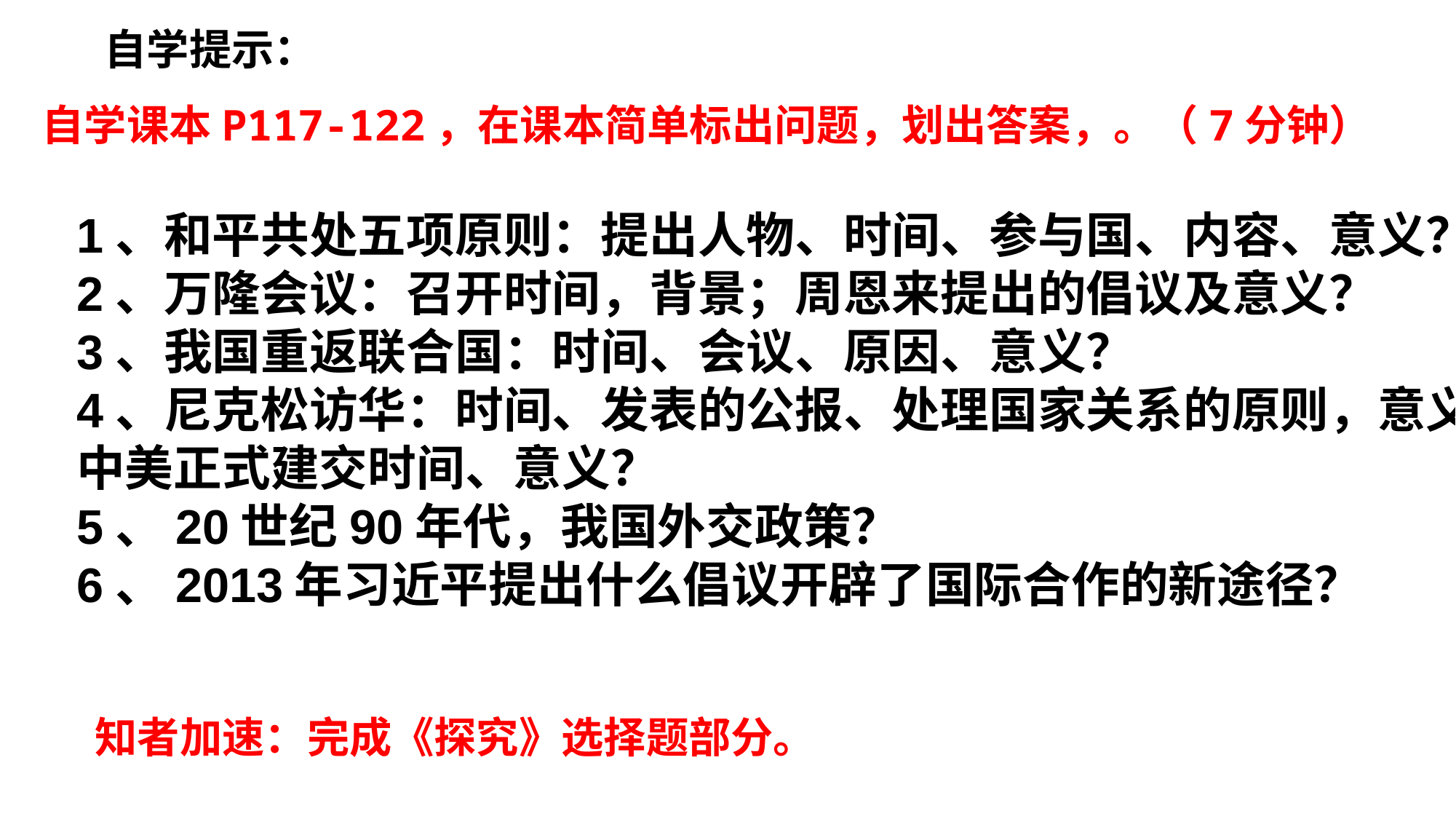

自学提示：
自学课本P117-122，在课本简单标出问题，划出答案，。（7分钟）
1、和平共处五项原则：提出人物、时间、参与国、内容、意义？
2、万隆会议：召开时间，背景；周恩来提出的倡议及意义？
3、我国重返联合国：时间、会议、原因、意义？
4、尼克松访华：时间、发表的公报、处理国家关系的原则，意义？
中美正式建交时间、意义？
5、20世纪90年代，我国外交政策？
6、2013年习近平提出什么倡议开辟了国际合作的新途径？

知者加速：完成《探究》选择题部分。